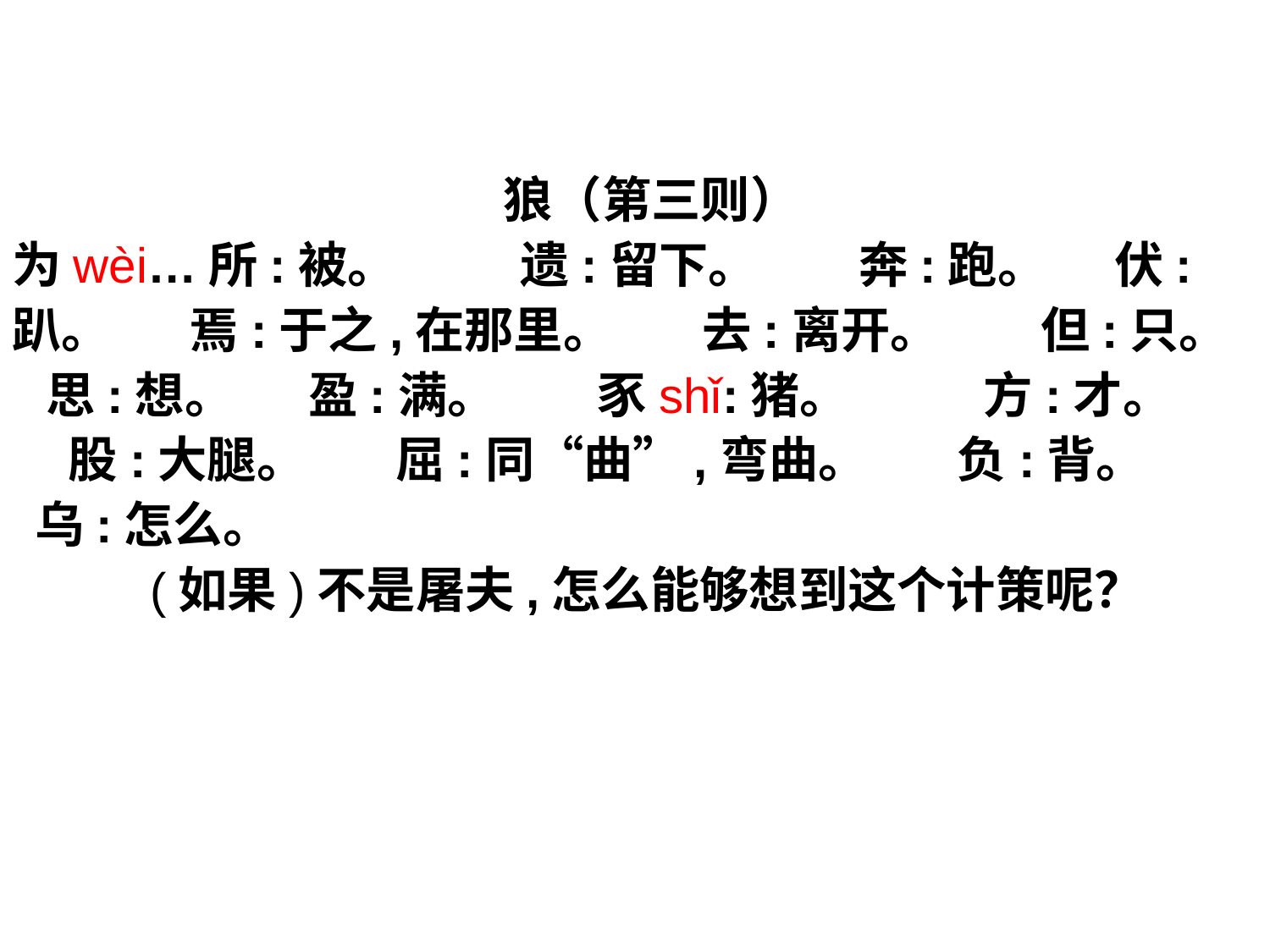

狼（第三则）
为wèi…所:被。           遗:留下。         奔:跑。      伏:趴。       焉:于之,在那里。        去:离开。         但:只。      思:想。       盈:满。         豕shǐ:猪。            方:才。             股:大腿。        屈:同“曲”,弯曲。        负:背。            乌:怎么。
          (如果)不是屠夫,怎么能够想到这个计策呢？